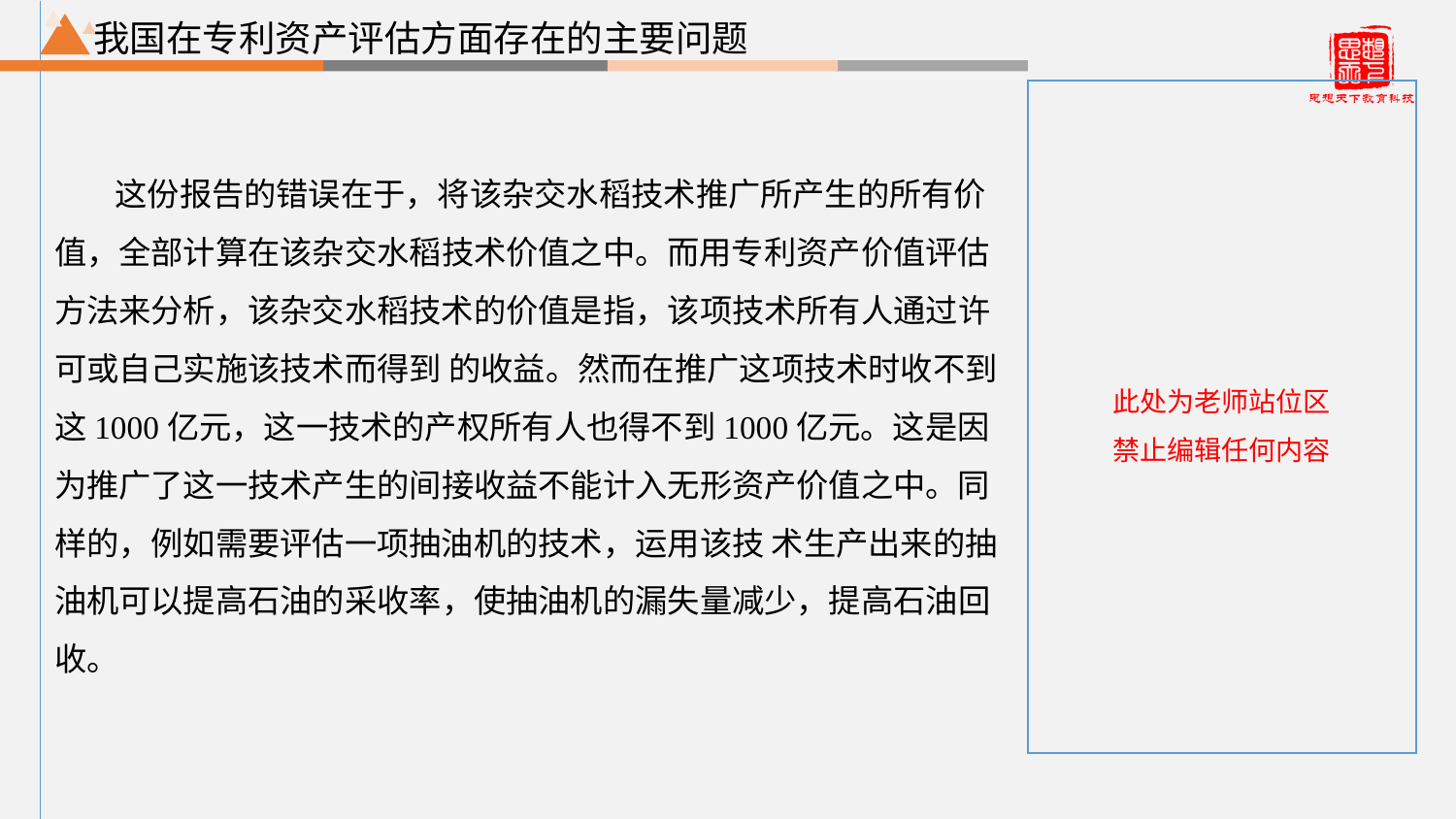

我国在专利资产评估方面存在的主要问题
这份报告的错误在于，将该杂交水稻技术推广所产生的所有价值，全部计算在该杂交水稻技术价值之中。而用专利资产价值评估方法来分析，该杂交水稻技术的价值是指，该项技术所有人通过许可或自己实施该技术而得到 的收益。然而在推广这项技术时收不到这1000亿元，这一技术的产权所有人也得不到1000亿元。这是因为推广了这一技术产生的间接收益不能计入无形资产价值之中。同样的，例如需要评估一项抽油机的技术，运用该技 术生产出来的抽油机可以提高石油的采收率，使抽油机的漏失量减少，提高石油回收。
132